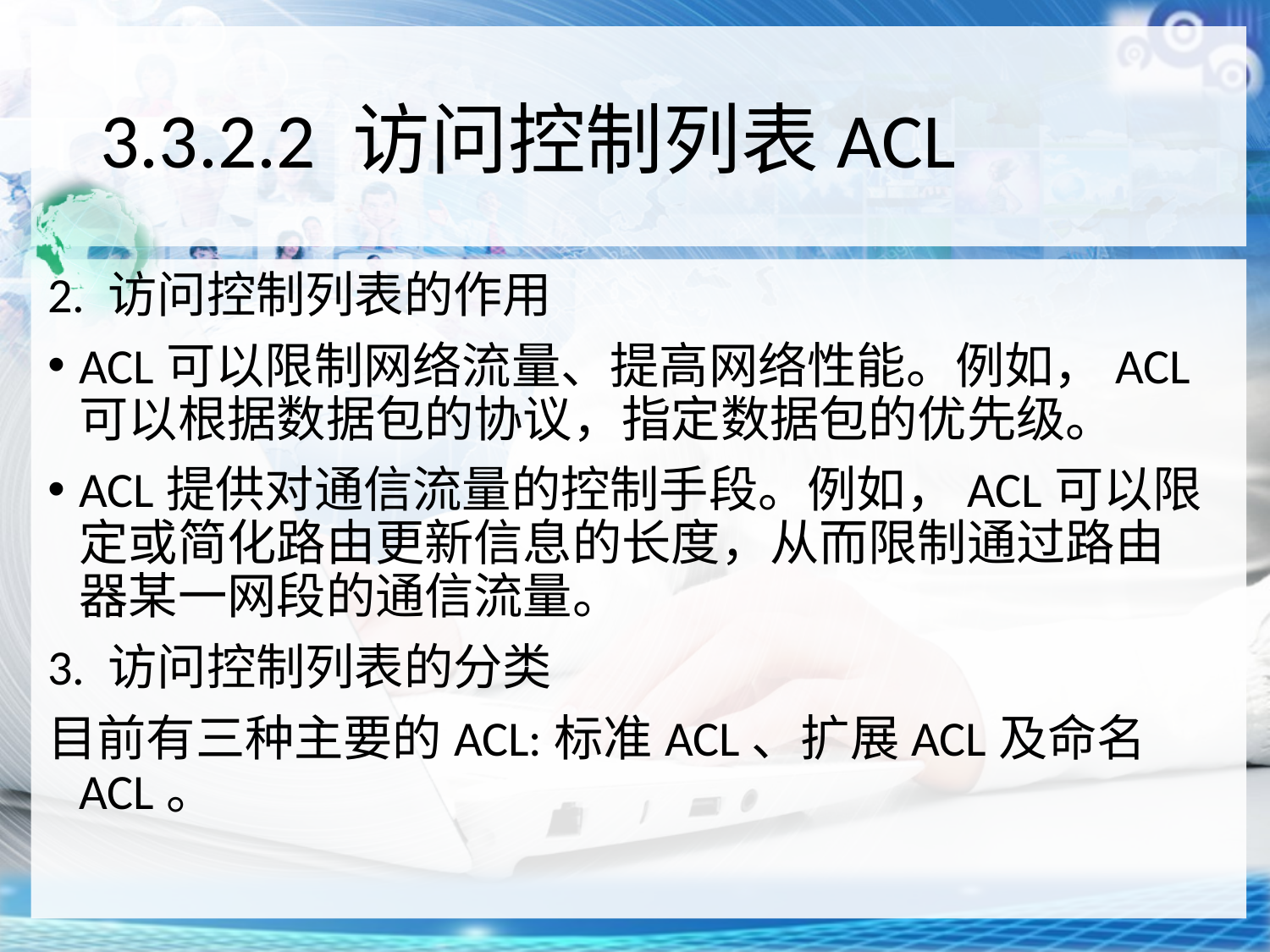

# 3.3.2.2 访问控制列表ACL
2. 访问控制列表的作用
ACL可以限制网络流量、提高网络性能。例如，ACL可以根据数据包的协议，指定数据包的优先级。
ACL提供对通信流量的控制手段。例如，ACL可以限定或简化路由更新信息的长度，从而限制通过路由器某一网段的通信流量。
3. 访问控制列表的分类
目前有三种主要的ACL:标准ACL、扩展ACL及命名ACL。